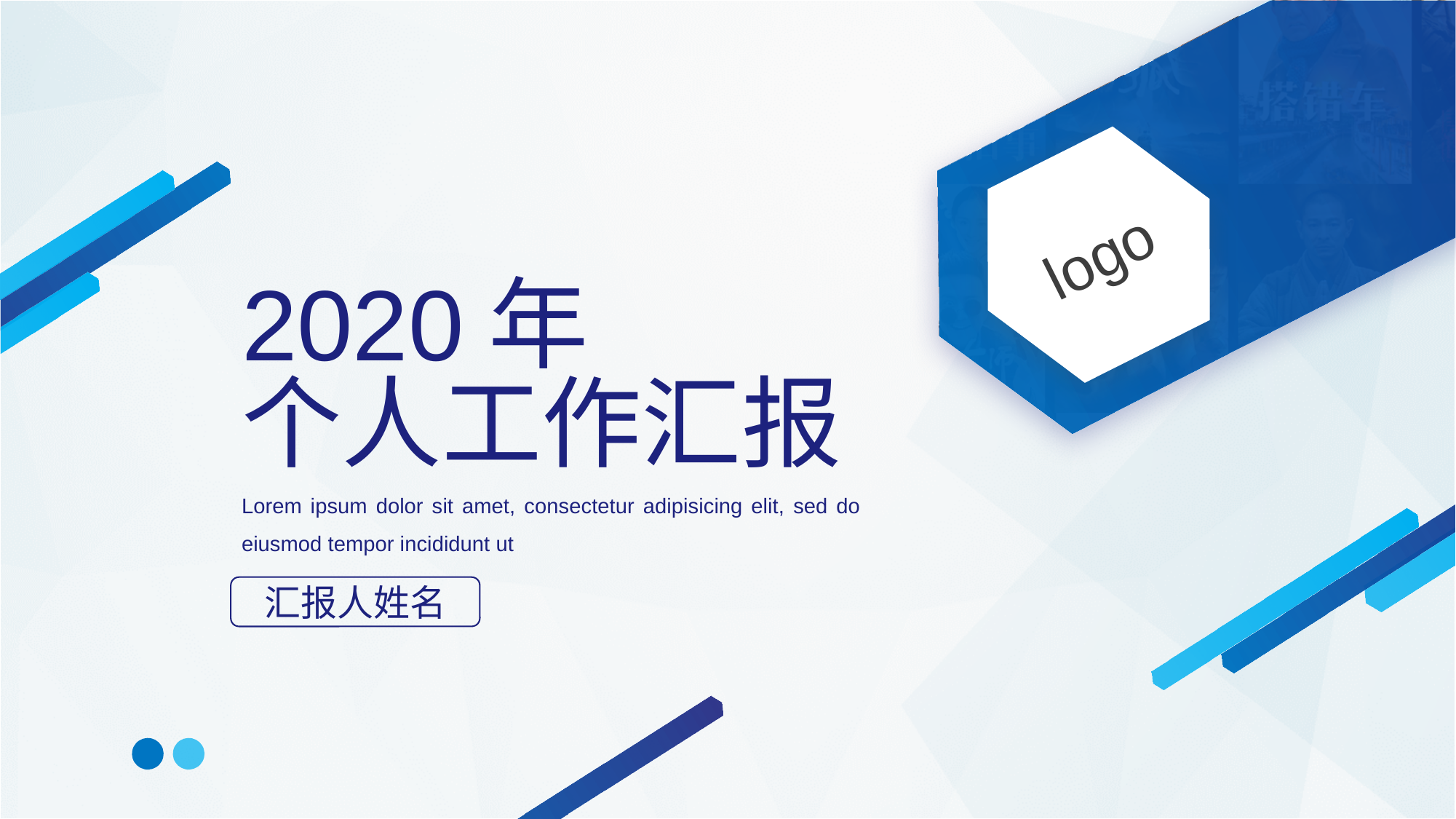

2020年
个人工作汇报
Lorem ipsum dolor sit amet, consectetur adipisicing elit, sed do eiusmod tempor incididunt ut
汇报人姓名